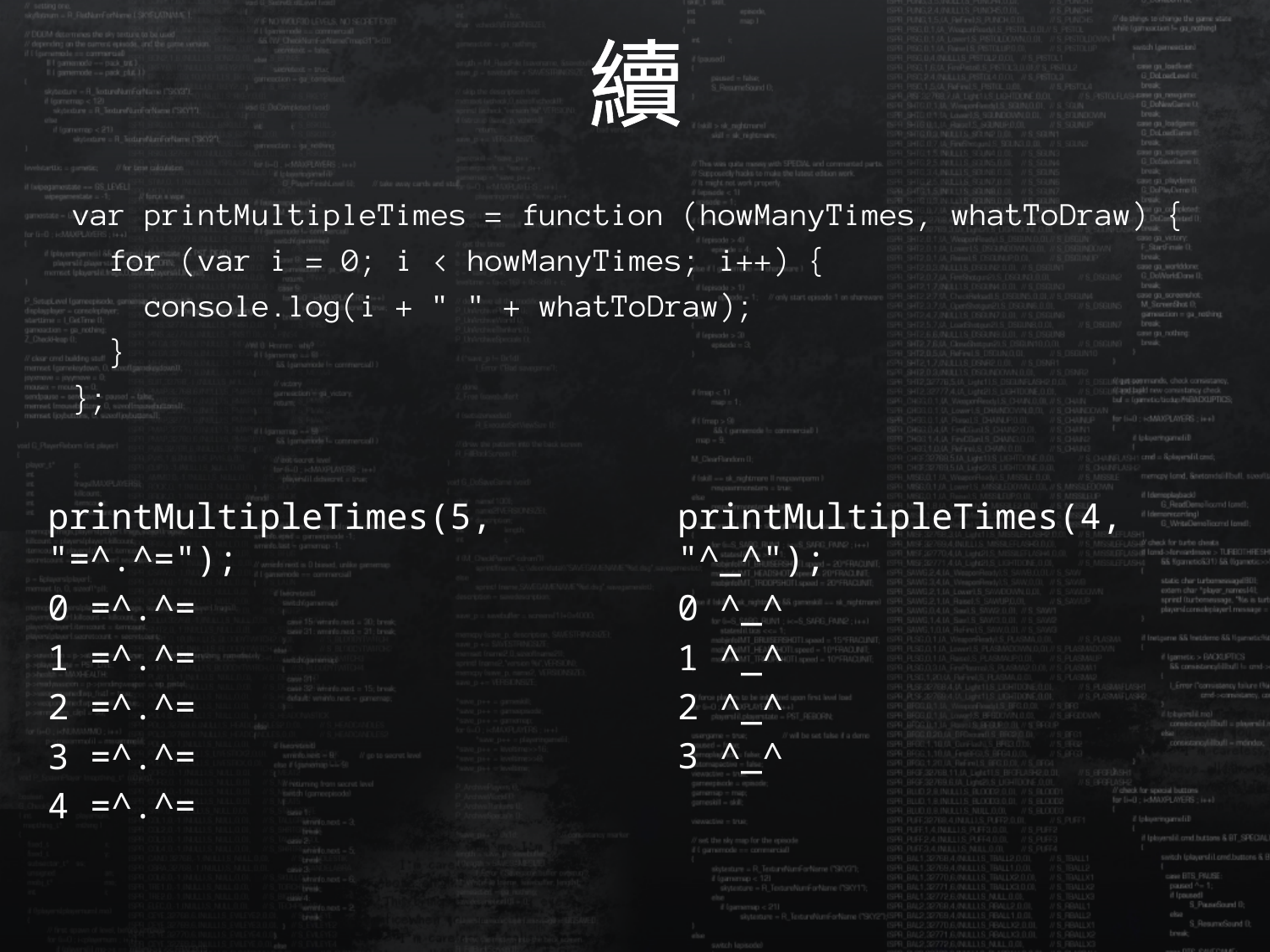

# 續
var printMultipleTimes = function (howManyTimes, whatToDraw) {
  for (var i = 0; i < howManyTimes; i++) {
    console.log(i + " " + whatToDraw);
  }
};

printMultipleTimes(5, "=^.^=");
0 =^.^=
1 =^.^=
2 =^.^=
3 =^.^=
4 =^.^=
printMultipleTimes(4, "^_^");
0 ^_^
1 ^_^
2 ^_^
3 ^_^